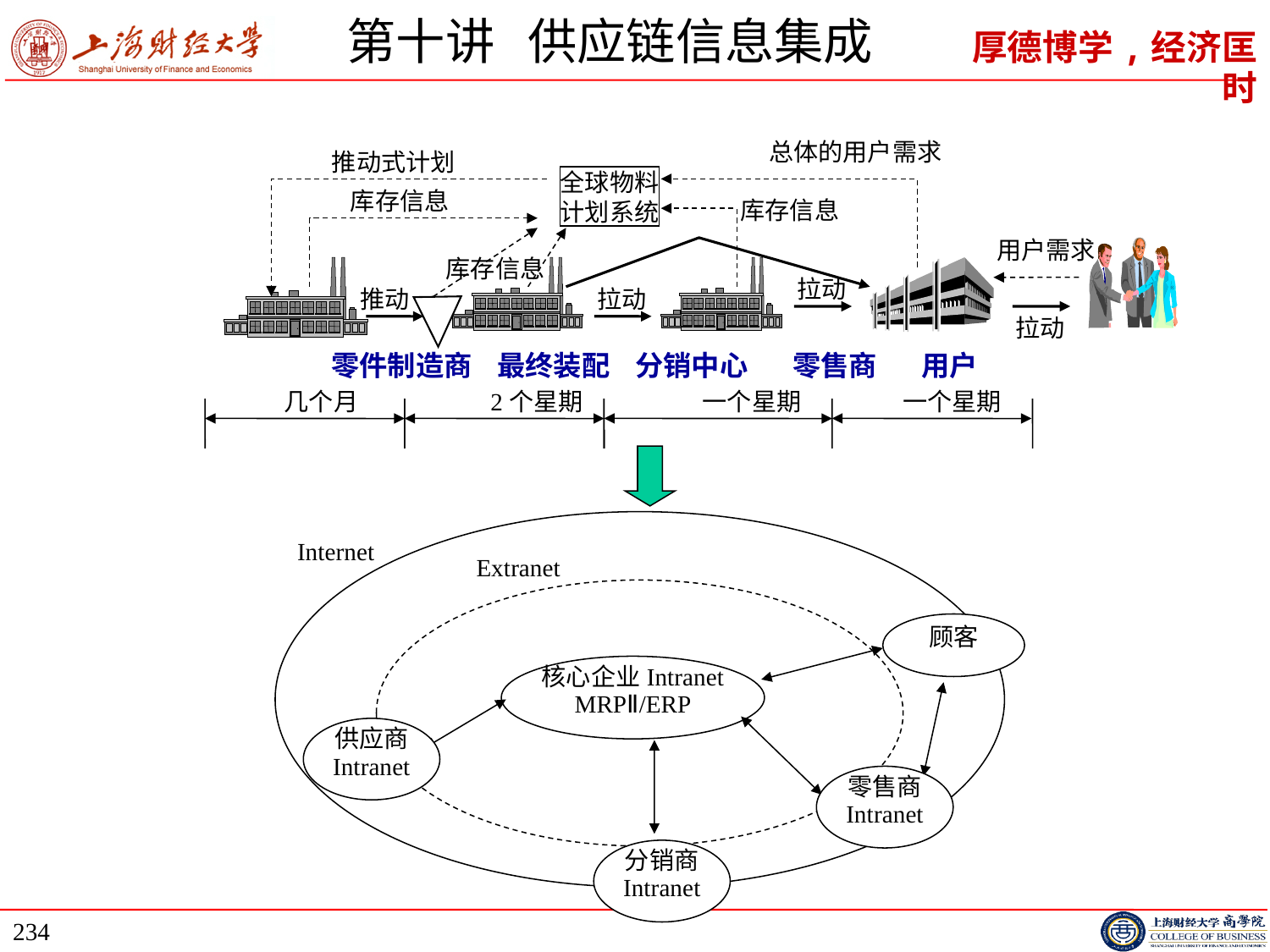

# 第十讲   供应链信息集成
总体的用户需求
推动式计划
全球物料
计划系统

库存信息
库存信息

用户需求

库存信息

拉动

推动
拉动

拉动

零件制造商    最终装配    分销中心       零售商       用户
几个月
2个星期
一个星期
一个星期

Internet
Extranet

顾客

核心企业Intranet
MRPⅡ/ERP

供应商
Intranet

零售商
Intranet
分销商
Intranet
234